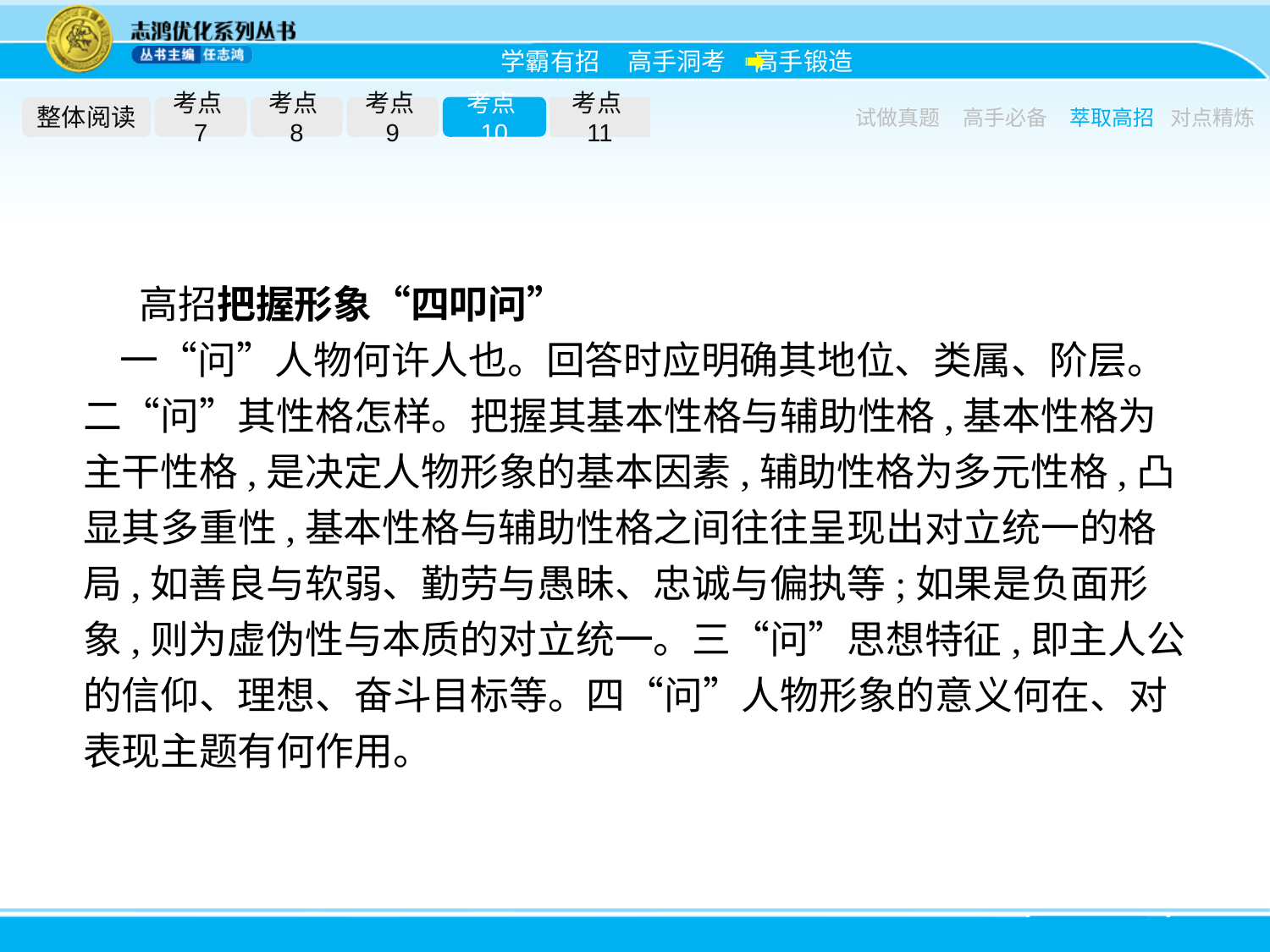

整体阅读
考点7
考点8
考点9
考点10
考点11
试做真题
高手必备
萃取高招
对点精炼
高招把握形象“四叩问”
一“问”人物何许人也。回答时应明确其地位、类属、阶层。二“问”其性格怎样。把握其基本性格与辅助性格,基本性格为主干性格,是决定人物形象的基本因素,辅助性格为多元性格,凸显其多重性,基本性格与辅助性格之间往往呈现出对立统一的格局,如善良与软弱、勤劳与愚昧、忠诚与偏执等;如果是负面形象,则为虚伪性与本质的对立统一。三“问”思想特征,即主人公的信仰、理想、奋斗目标等。四“问”人物形象的意义何在、对表现主题有何作用。